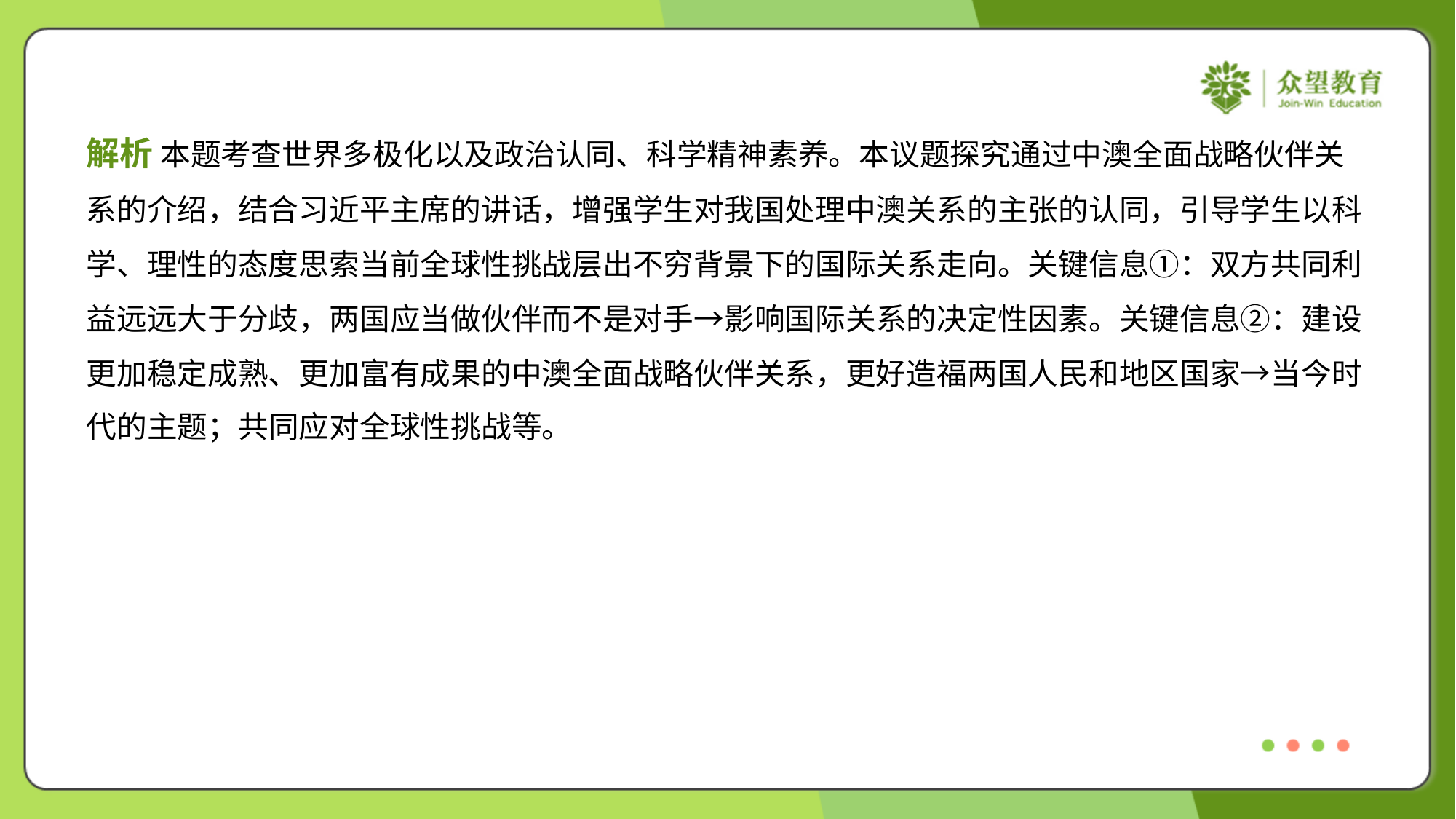

解析 本题考查世界多极化以及政治认同、科学精神素养。本议题探究通过中澳全面战略伙伴关
系的介绍，结合习近平主席的讲话，增强学生对我国处理中澳关系的主张的认同，引导学生以科
学、理性的态度思索当前全球性挑战层出不穷背景下的国际关系走向。关键信息①：双方共同利
益远远大于分歧，两国应当做伙伴而不是对手→影响国际关系的决定性因素。关键信息②：建设
更加稳定成熟、更加富有成果的中澳全面战略伙伴关系，更好造福两国人民和地区国家→当今时
代的主题；共同应对全球性挑战等。